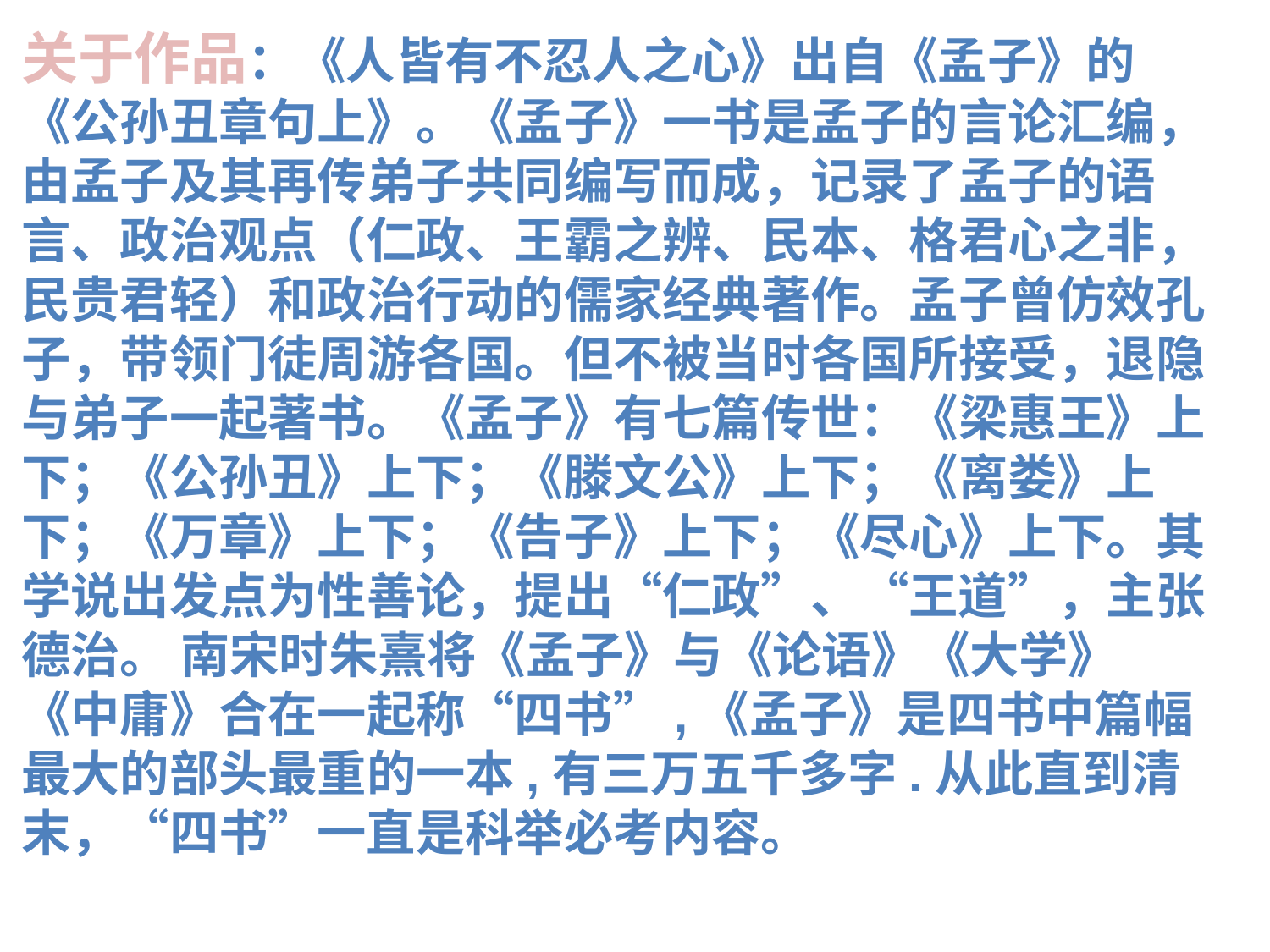

关于作品：《人皆有不忍人之心》出自《孟子》的《公孙丑章句上》。《孟子》一书是孟子的言论汇编，由孟子及其再传弟子共同编写而成，记录了孟子的语言、政治观点（仁政、王霸之辨、民本、格君心之非，民贵君轻）和政治行动的儒家经典著作。孟子曾仿效孔子，带领门徒周游各国。但不被当时各国所接受，退隐与弟子一起著书。《孟子》有七篇传世：《梁惠王》上下；《公孙丑》上下；《滕文公》上下；《离娄》上下；《万章》上下；《告子》上下；《尽心》上下。其学说出发点为性善论，提出“仁政”、“王道”，主张德治。 南宋时朱熹将《孟子》与《论语》《大学》《中庸》合在一起称“四书”,《孟子》是四书中篇幅最大的部头最重的一本,有三万五千多字.从此直到清末，“四书”一直是科举必考内容。